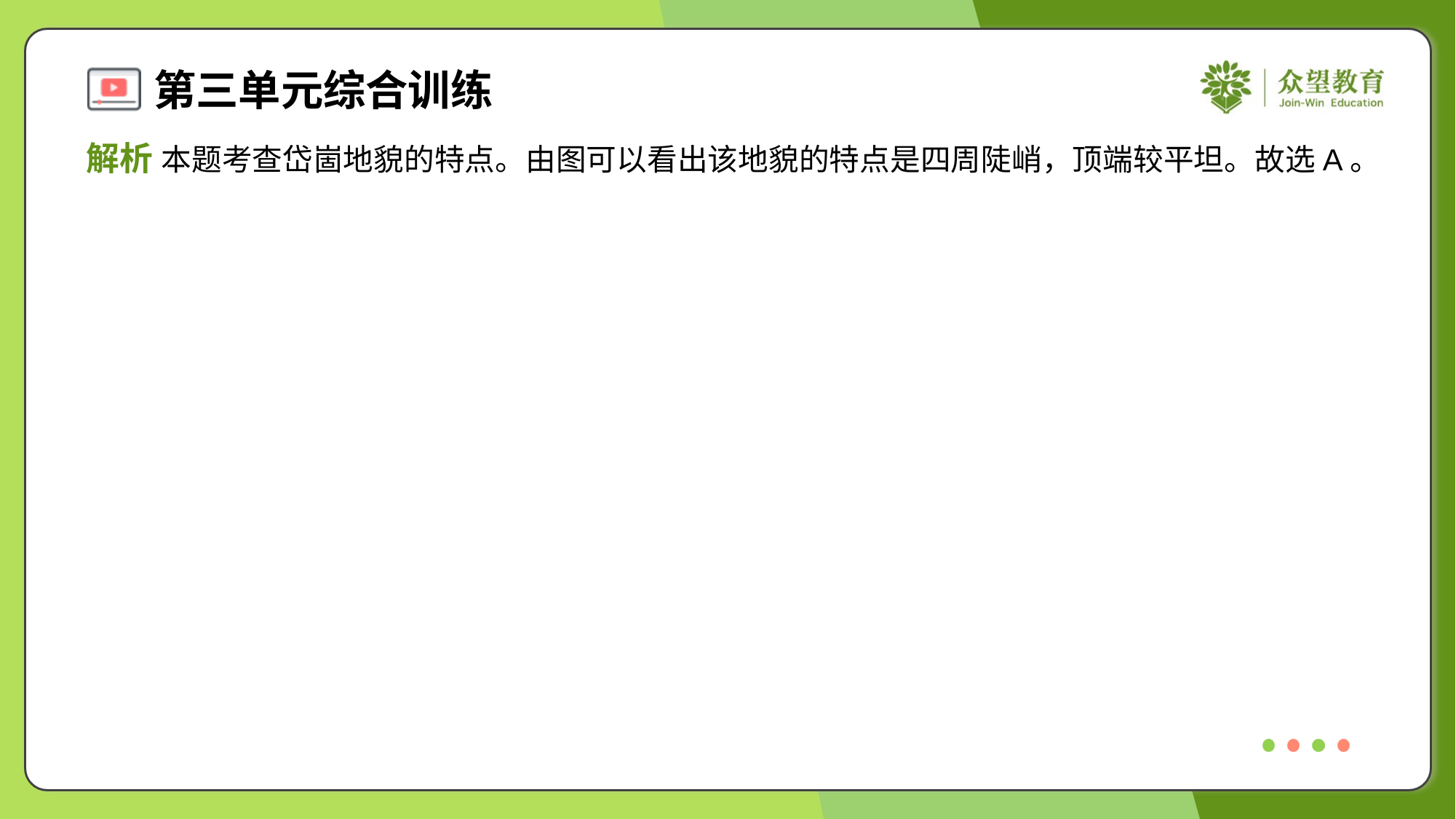

解析 本题考查岱崮地貌的特点。由图可以看出该地貌的特点是四周陡峭，顶端较平坦。故选A。